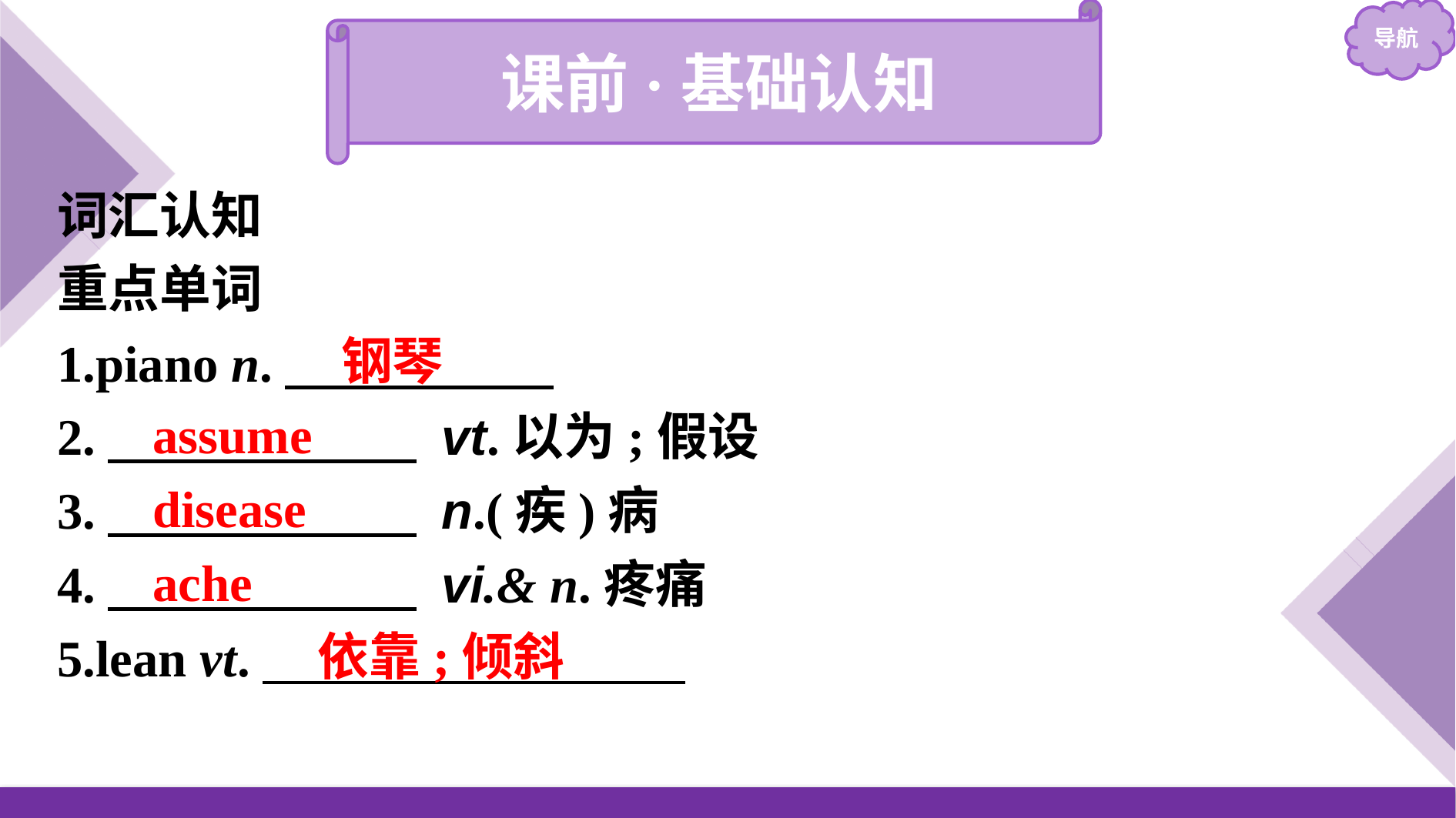

课前·基础认知
词汇认知
重点单词
1.piano n.
2.　　　　　　 vt.以为;假设
3.　　　　　　 n.(疾)病
4.　　　　　　 vi.& n.疼痛
5.lean vt.
               钢琴
assume
disease
ache
             依靠;倾斜